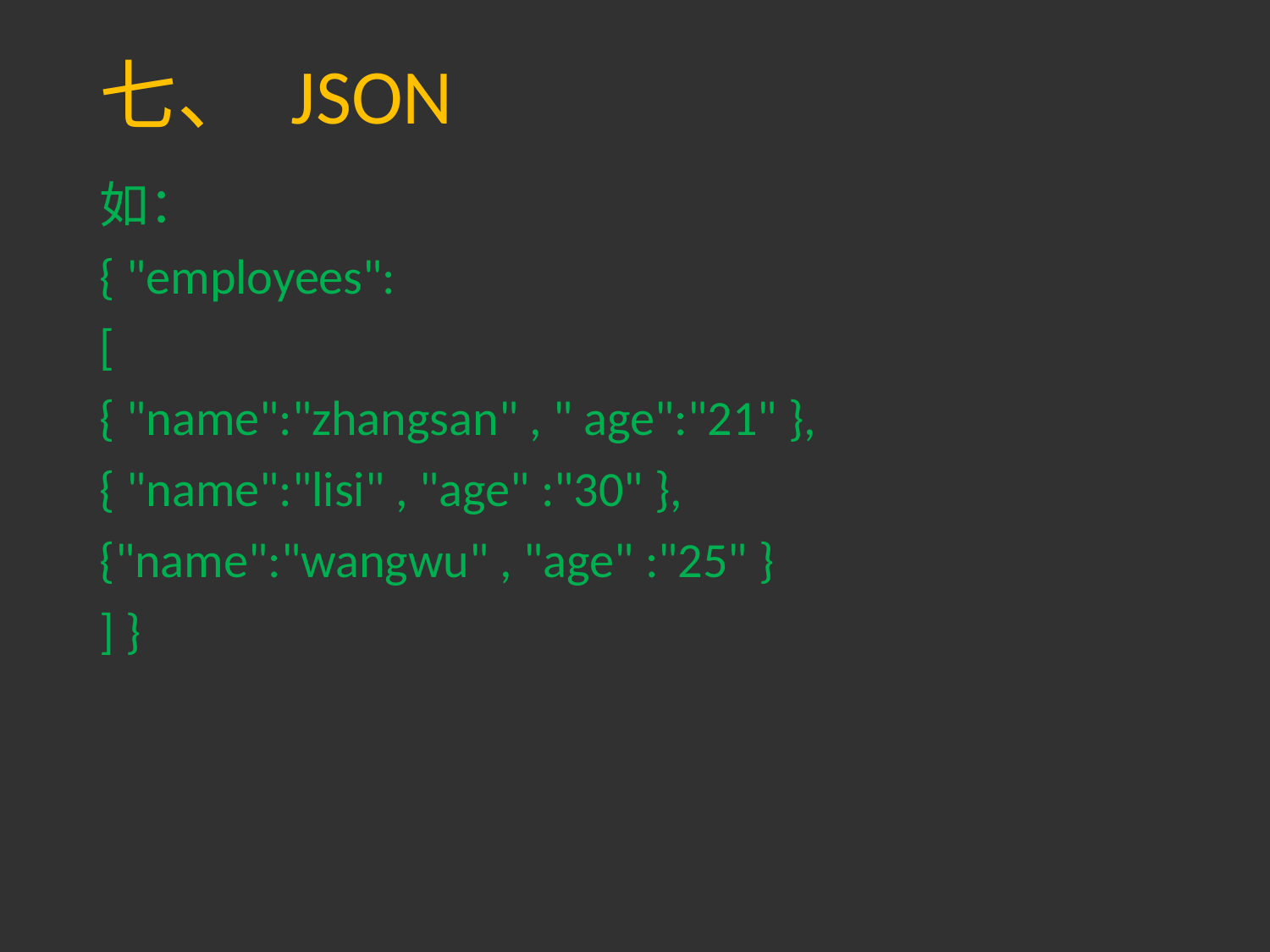

# 七、 JSON
如：
{ "employees":
[
{ "name":"zhangsan" , " age":"21" },
{ "name":"lisi" , "age" :"30" },
{"name":"wangwu" , "age" :"25" }
] }